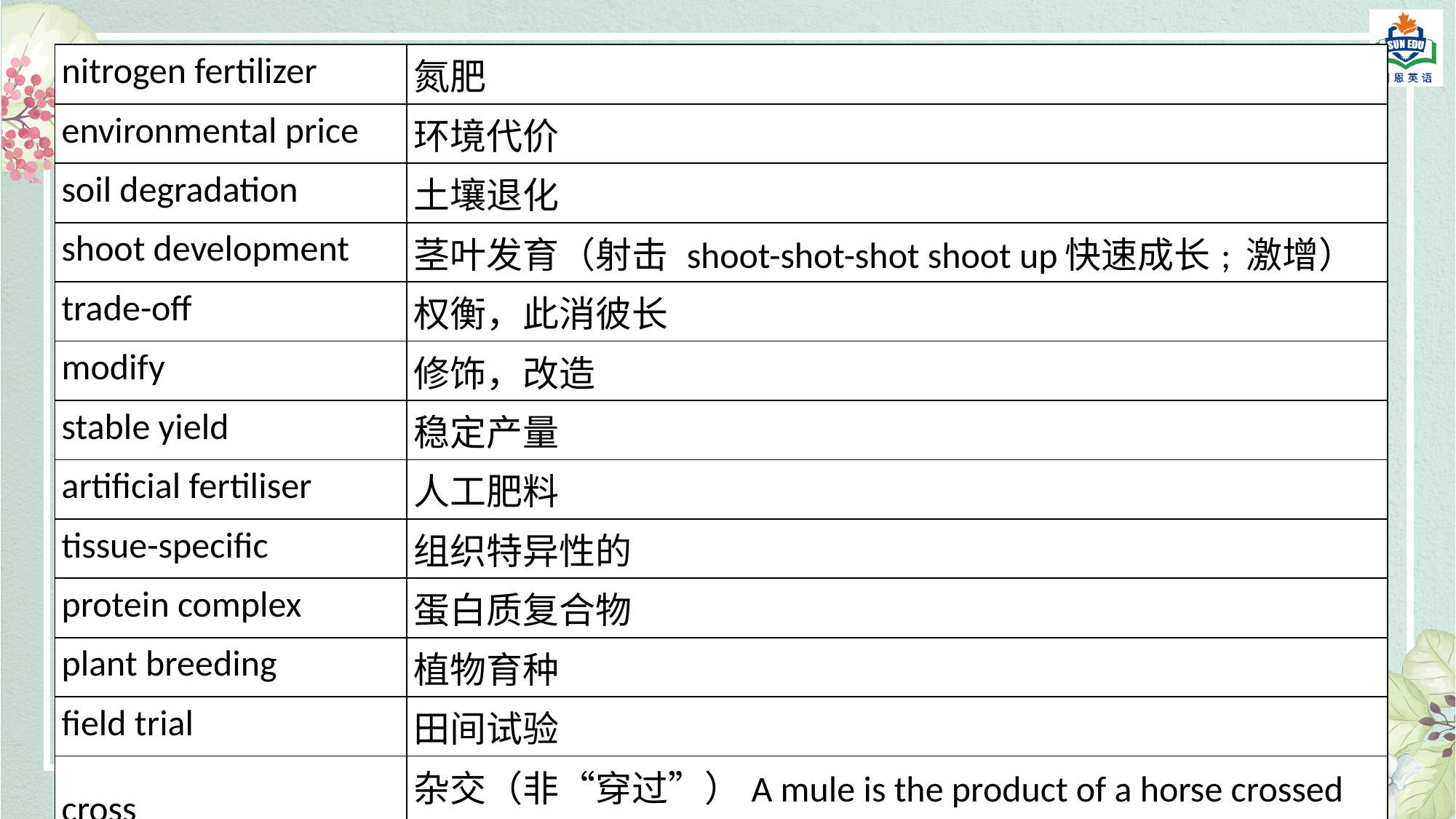

| nitrogen fertilizer | 氮肥 |
| --- | --- |
| environmental price | 环境代价 |
| soil degradation | 土壤退化 |
| shoot development | 茎叶发育（射击 shoot-shot-shot shoot up快速成长; 激增） |
| trade-off | 权衡，此消彼长 |
| modify | 修饰，改造 |
| stable yield | 稳定产量 |
| artificial fertiliser | 人工肥料 |
| tissue-specific | 组织特异性的 |
| protein complex | 蛋白质复合物 |
| plant breeding | 植物育种 |
| field trial | 田间试验 |
| cross | 杂交（非“穿过”）A mule is the product of a horse crossed with a donkey. 骡是马和驴杂交的产物。 |